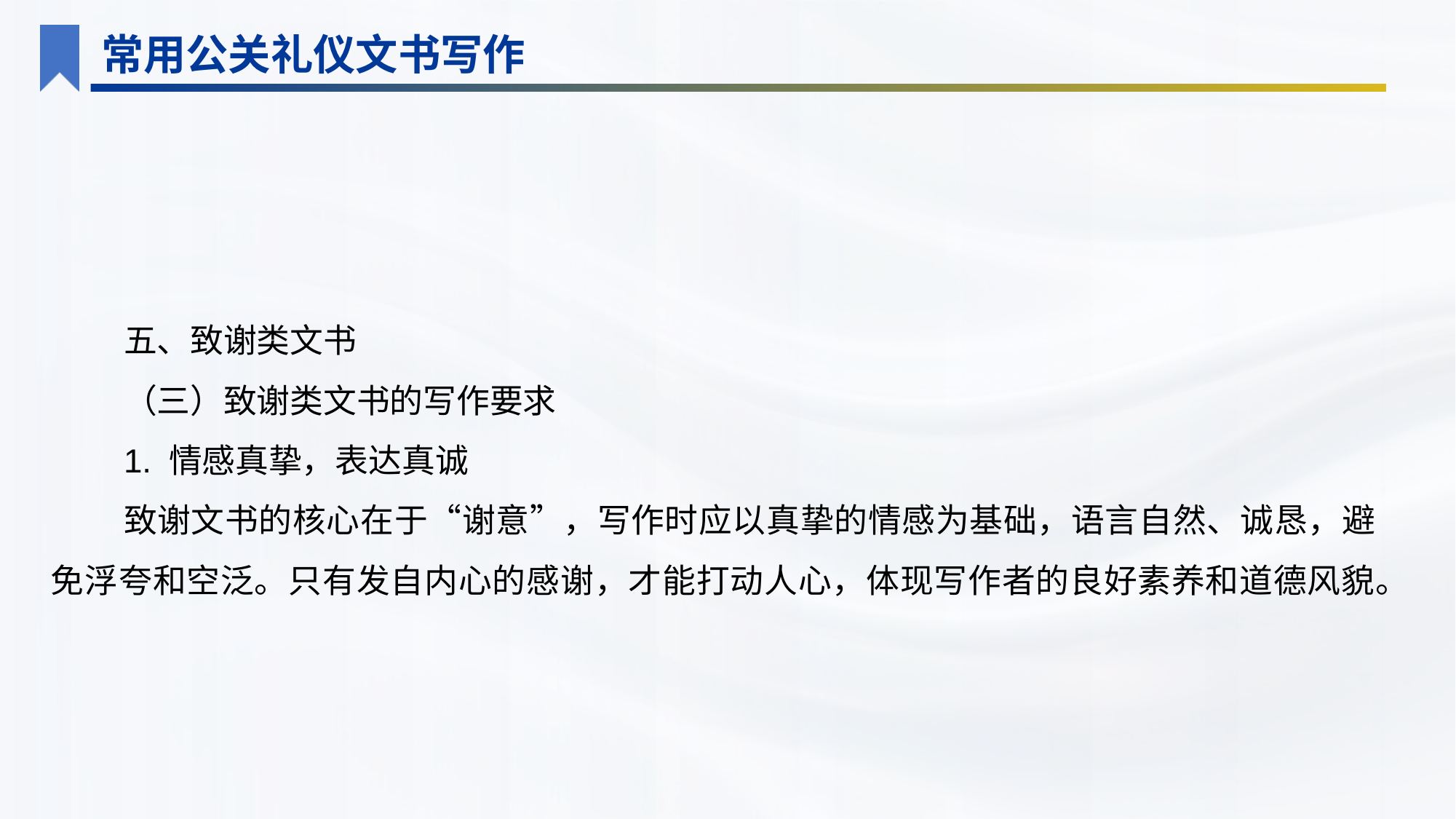

常用公关礼仪文书写作
五、致谢类文书
（三）致谢类文书的写作要求
1. 情感真挚，表达真诚
致谢文书的核心在于“谢意”，写作时应以真挚的情感为基础，语言自然、诚恳，避免浮夸和空泛。只有发自内心的感谢，才能打动人心，体现写作者的良好素养和道德风貌。